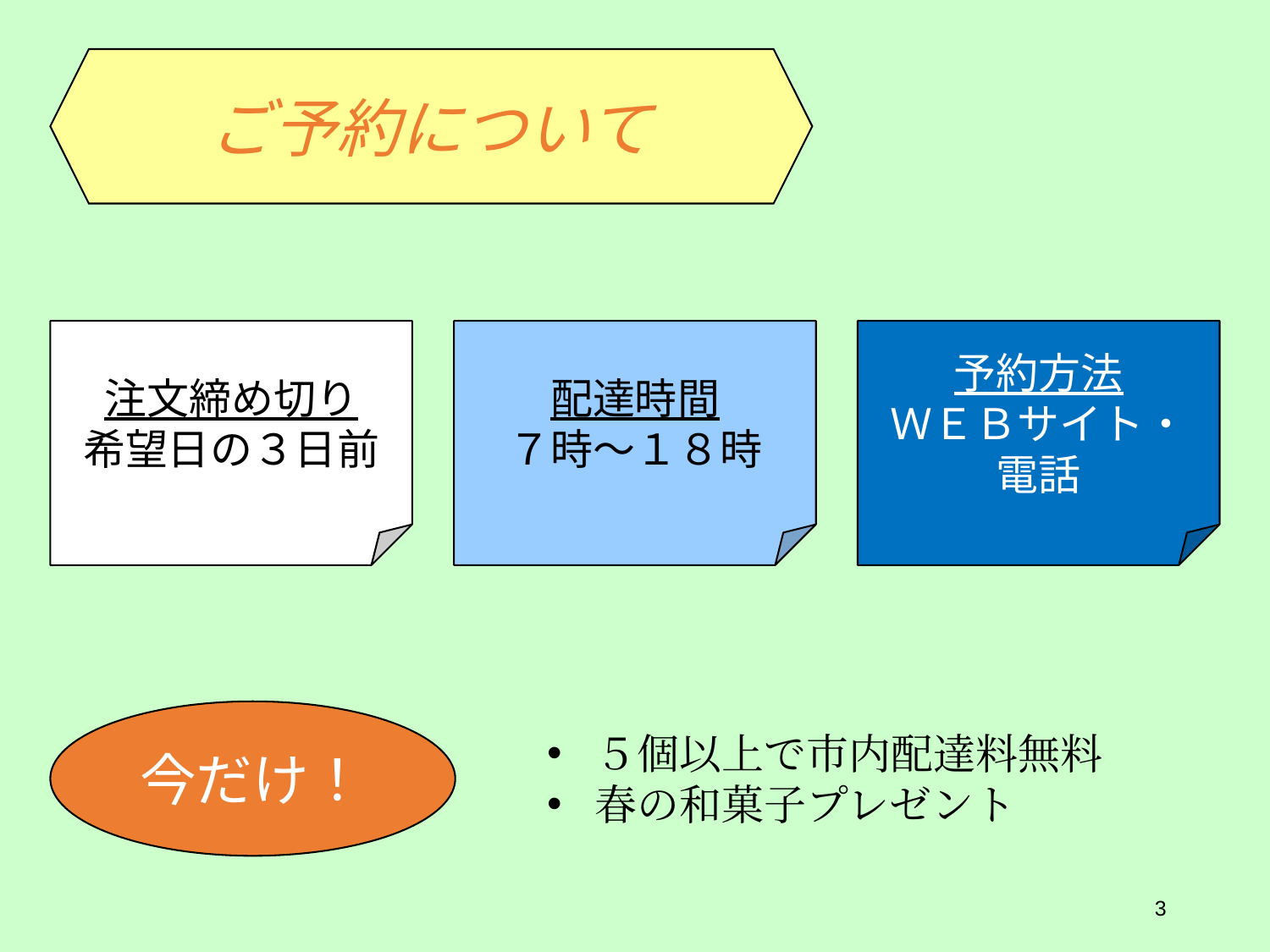

ご予約について
注文締め切り
希望日の３日前
予約方法
ＷＥＢサイト・電話
配達時間
７時～１８時
今だけ！
５個以上で市内配達料無料
春の和菓子プレゼント
3